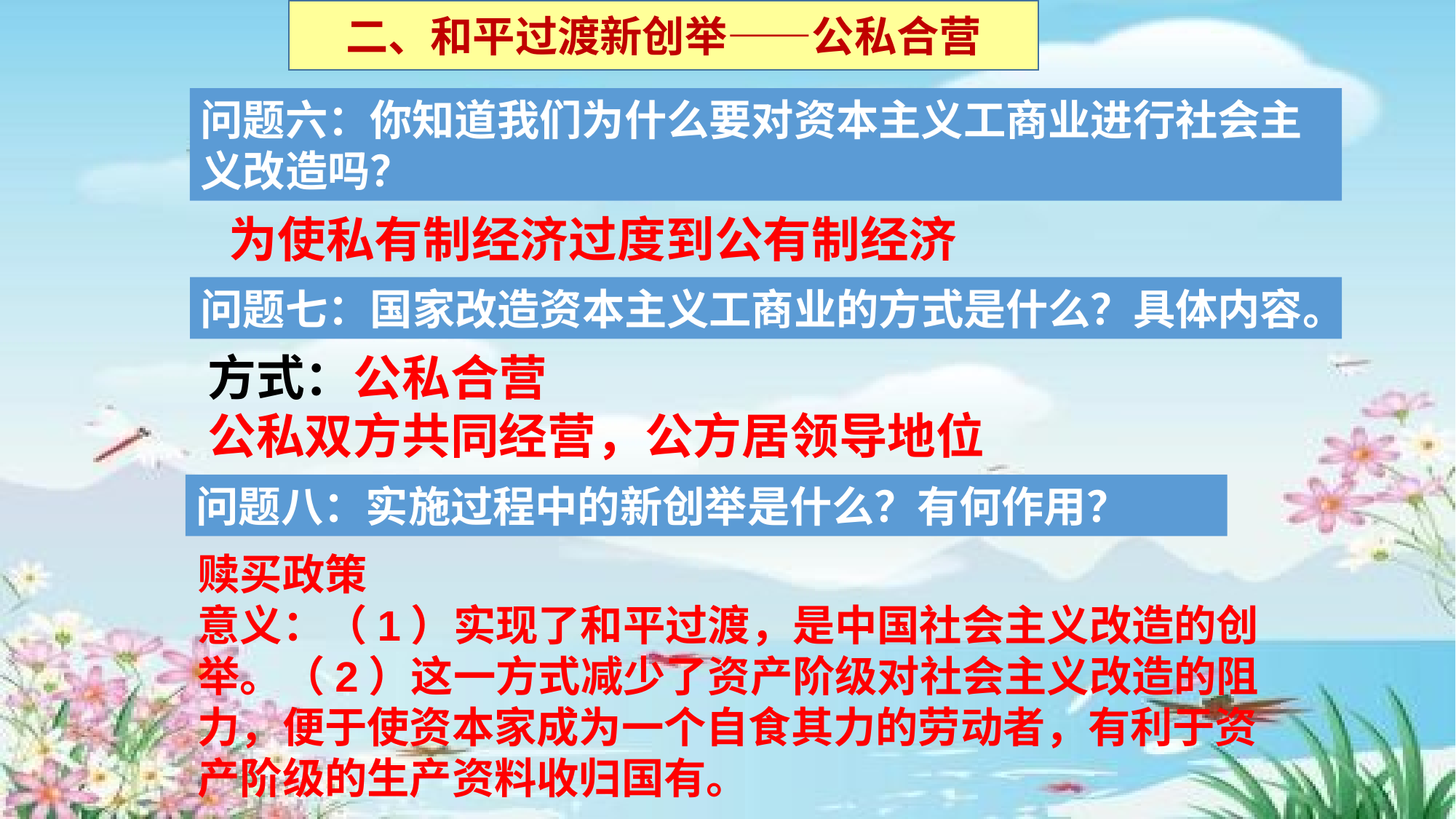

二、和平过渡新创举——公私合营
问题六：你知道我们为什么要对资本主义工商业进行社会主义改造吗？
为使私有制经济过度到公有制经济
问题七：国家改造资本主义工商业的方式是什么？具体内容。
方式：公私合营
公私双方共同经营，公方居领导地位
问题八：实施过程中的新创举是什么？有何作用？
赎买政策
意义：（1）实现了和平过渡，是中国社会主义改造的创举。（2）这一方式减少了资产阶级对社会主义改造的阻力，便于使资本家成为一个自食其力的劳动者，有利于资产阶级的生产资料收归国有。